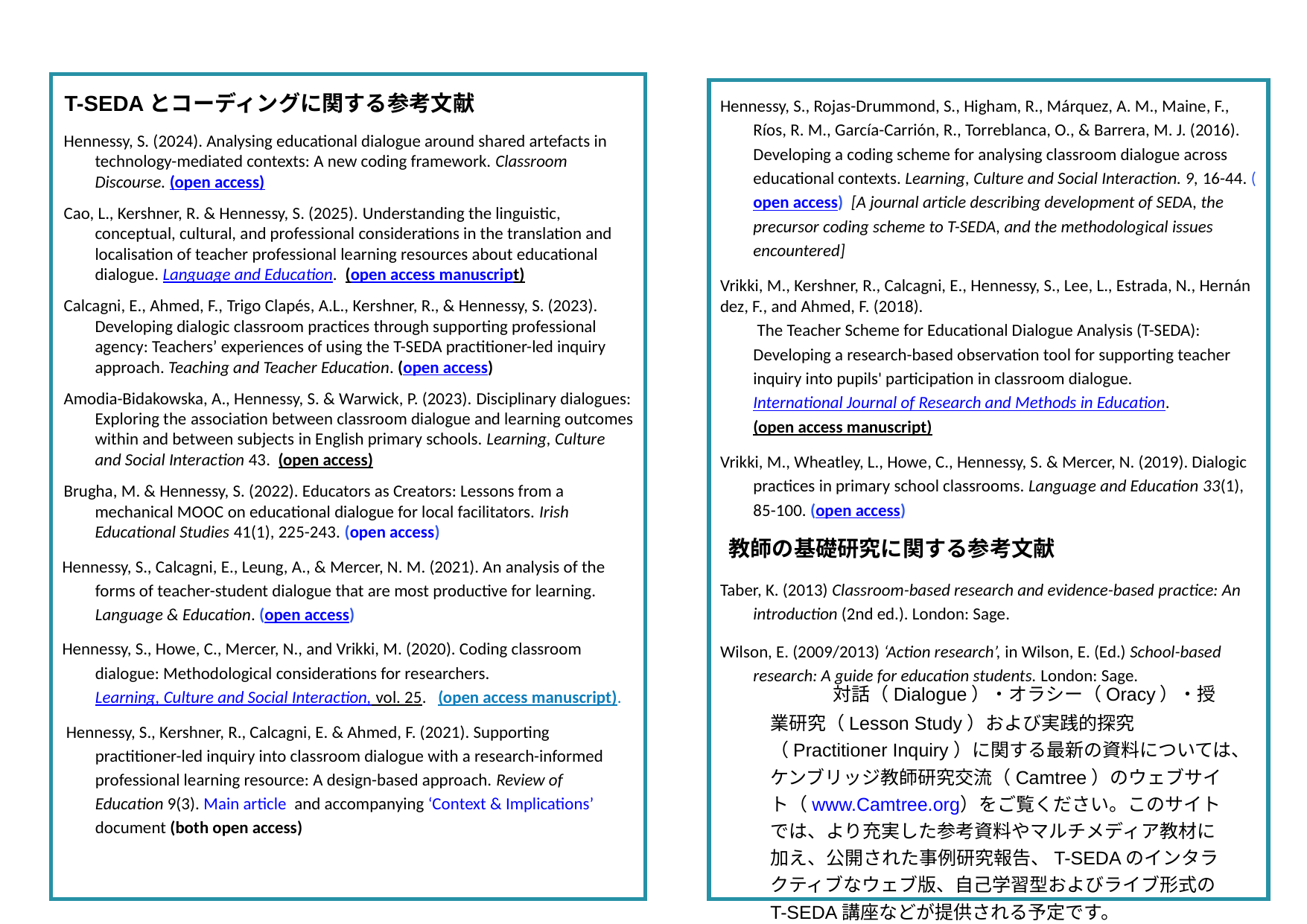

T-SEDAとコーディングに関する参考文献
Hennessy, S. (2024). Analysing educational dialogue around shared artefacts in technology-mediated contexts: A new coding framework. Classroom Discourse. (open access)
Cao, L., Kershner, R. & Hennessy, S. (2025). Understanding the linguistic, conceptual, cultural, and professional considerations in the translation and localisation of teacher professional learning resources about educational dialogue. Language and Education.  (open access manuscript)
Calcagni, E., Ahmed, F., Trigo Clapés, A.L., Kershner, R., & Hennessy, S. (2023). Developing dialogic classroom practices through supporting professional agency: Teachers’ experiences of using the T-SEDA practitioner-led inquiry approach. Teaching and Teacher Education. (open access)
Amodia-Bidakowska, A., Hennessy, S. & Warwick, P. (2023). Disciplinary dialogues: Exploring the association between classroom dialogue and learning outcomes within and between subjects in English primary schools. Learning, Culture and Social Interaction 43.  (open access)
Brugha, M. & Hennessy, S. (2022). Educators as Creators: Lessons from a mechanical MOOC on educational dialogue for local facilitators. Irish Educational Studies 41(1), 225-243. (open access)
Hennessy, S., Calcagni, E., Leung, A., & Mercer, N. M. (2021). An analysis of the forms of teacher-student dialogue that are most productive for learning. Language & Education. (open access)
Hennessy, S., Howe, C., Mercer, N., and Vrikki, M. (2020). Coding classroom dialogue: Methodological considerations for researchers. Learning, Culture and Social Interaction, vol. 25.   (open access manuscript).
 Hennessy, S., Kershner, R., Calcagni, E. & Ahmed, F. (2021). Supporting practitioner-led inquiry into classroom dialogue with a research-informed professional learning resource: A design-based approach. Review of Education 9(3). Main article  and accompanying ‘Context & Implications’ document (both open access)

Hennessy, S., Rojas-Drummond, S., Higham, R., Márquez, A. M., Maine, F., Ríos, R. M., García-Carrión, R., Torreblanca, O., & Barrera, M. J. (2016). Developing a coding scheme for analysing classroom dialogue across educational contexts. Learning, Culture and Social Interaction. 9, 16-44. (open access)  [A journal article describing development of SEDA, the precursor coding scheme to T-SEDA, and the methodological issues encountered]
Vrikki, M., Kershner, R., Calcagni, E., Hennessy, S., Lee, L., Estrada, N., Hernández, F., and Ahmed, F. (2018). The Teacher Scheme for Educational Dialogue Analysis (T-SEDA): Developing a research-based observation tool for supporting teacher inquiry into pupils' participation in classroom dialogue. International Journal of Research and Methods in Education.   (open access manuscript)
Vrikki, M., Wheatley, L., Howe, C., Hennessy, S. & Mercer, N. (2019). Dialogic practices in primary school classrooms. Language and Education 33(1), 85-100. (open access)
 教師の基礎研究に関する参考文献
Taber, K. (2013) Classroom-based research and evidence-based practice: An introduction (2nd ed.). London: Sage.
Wilson, E. (2009/2013) ‘Action research’, in Wilson, E. (Ed.) School-based research: A guide for education students. London: Sage.

　　　　対話（Dialogue）・オラシー（Oracy）・授業研究（Lesson Study）および実践的探究（Practitioner Inquiry）に関する最新の資料については、ケンブリッジ教師研究交流（Camtree）のウェブサイト（www.Camtree.org）をご覧ください。このサイトでは、より充実した参考資料やマルチメディア教材に加え、公開された事例研究報告、T-SEDAのインタラクティブなウェブ版、自己学習型およびライブ形式のT-SEDA講座などが提供される予定です。